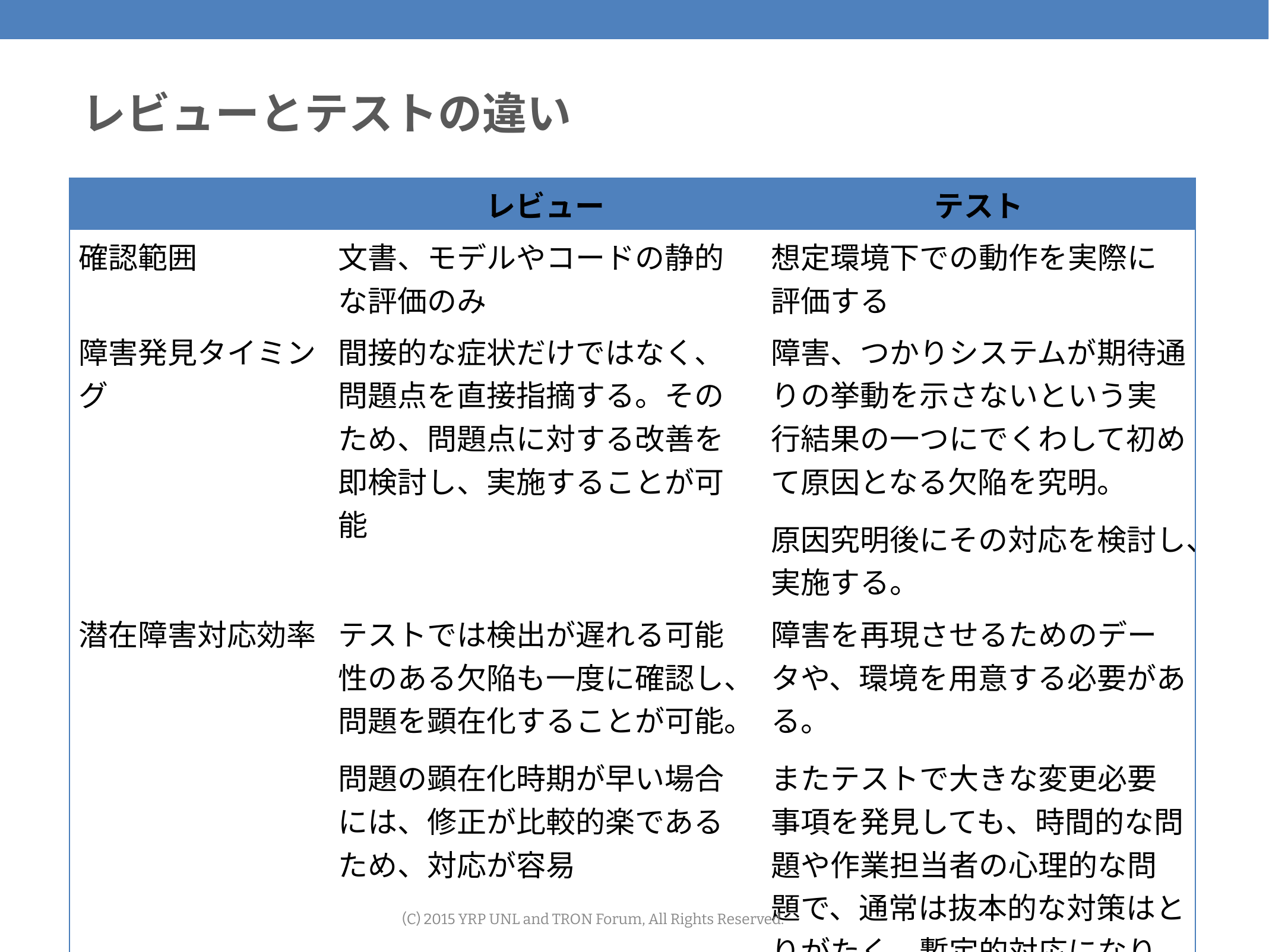

133
# レビューとテストの違い
|  | レビュー | テスト |
| --- | --- | --- |
| 確認範囲 | 文書、モデルやコードの静的な評価のみ | 想定環境下での動作を実際に評価する |
| 障害発見タイミング | 間接的な症状だけではなく、問題点を直接指摘する。そのため、問題点に対する改善を即検討し、実施することが可能 | 障害、つかりシステムが期待通りの挙動を示さないという実行結果の一つにでくわして初めて原因となる欠陥を究明。 原因究明後にその対応を検討し、実施する。 |
| 潜在障害対応効率 | テストでは検出が遅れる可能性のある欠陥も一度に確認し、問題を顕在化することが可能。 問題の顕在化時期が早い場合には、修正が比較的楽であるため、対応が容易 | 障害を再現させるためのデータや、環境を用意する必要がある。 またテストで大きな変更必要事項を発見しても、時間的な問題や作業担当者の心理的な問題で、通常は抜本的な対策はとりがたく、暫定的対応になりがち。 その結果対応が遅れる。 |
(C) 2015 YRP UNL and TRON Forum, All Rights Reserved.